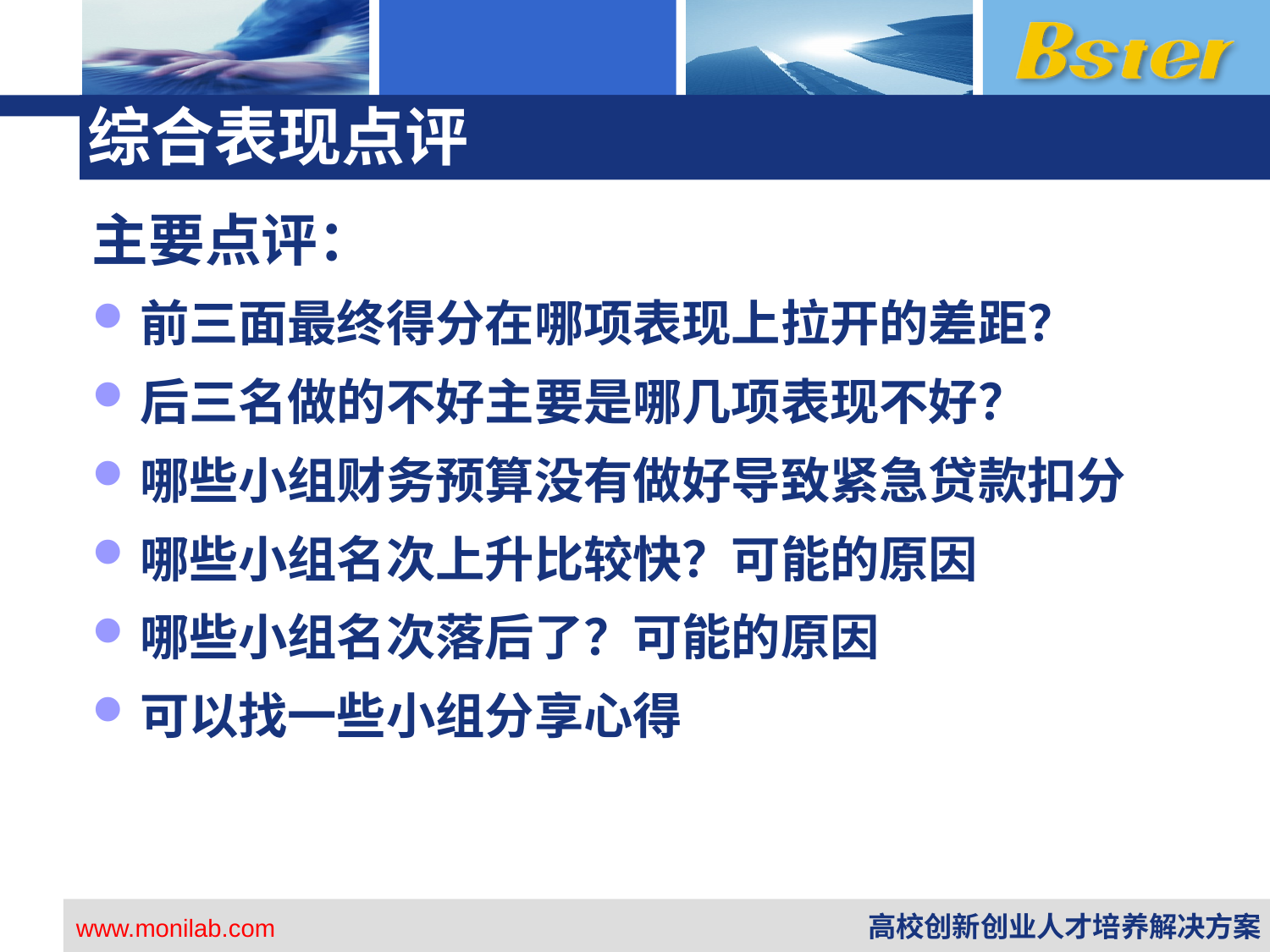

# 综合表现点评
主要点评：
前三面最终得分在哪项表现上拉开的差距？
后三名做的不好主要是哪几项表现不好？
哪些小组财务预算没有做好导致紧急贷款扣分
哪些小组名次上升比较快？可能的原因
哪些小组名次落后了？可能的原因
可以找一些小组分享心得